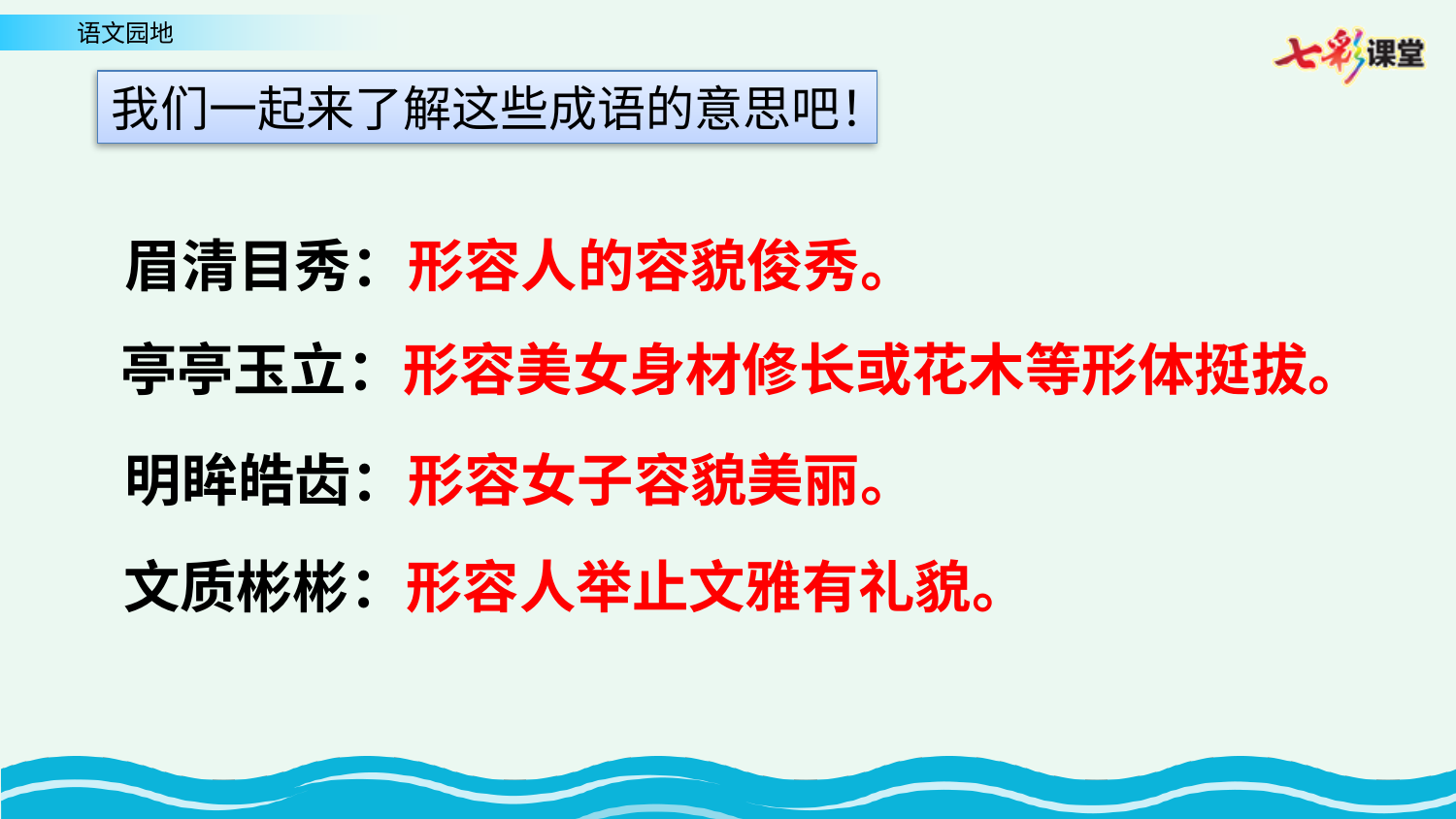

我们一起来了解这些成语的意思吧！
眉清目秀：形容人的容貌俊秀。
亭亭玉立：形容美女身材修长或花木等形体挺拔。
明眸皓齿：形容女子容貌美丽。
文质彬彬：形容人举止文雅有礼貌。